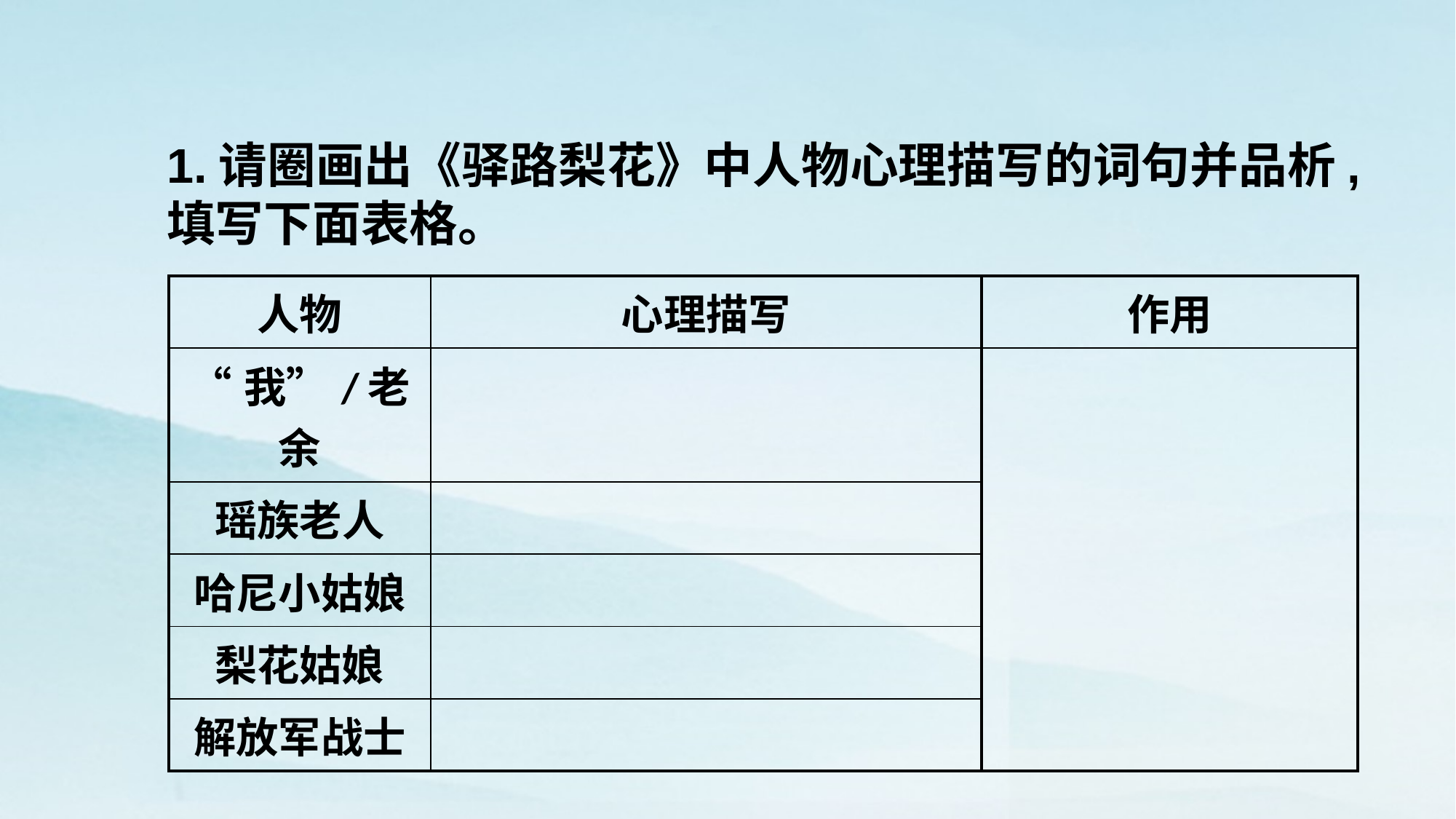

1.请圈画出《驿路梨花》中人物心理描写的词句并品析,填写下面表格。
| 人物 | 心理描写 | 作用 |
| --- | --- | --- |
| “我”/老余 |  |  |
| 瑶族老人 |  |  |
| 哈尼小姑娘 |  |  |
| 梨花姑娘 |  |  |
| 解放军战士 |  |  |